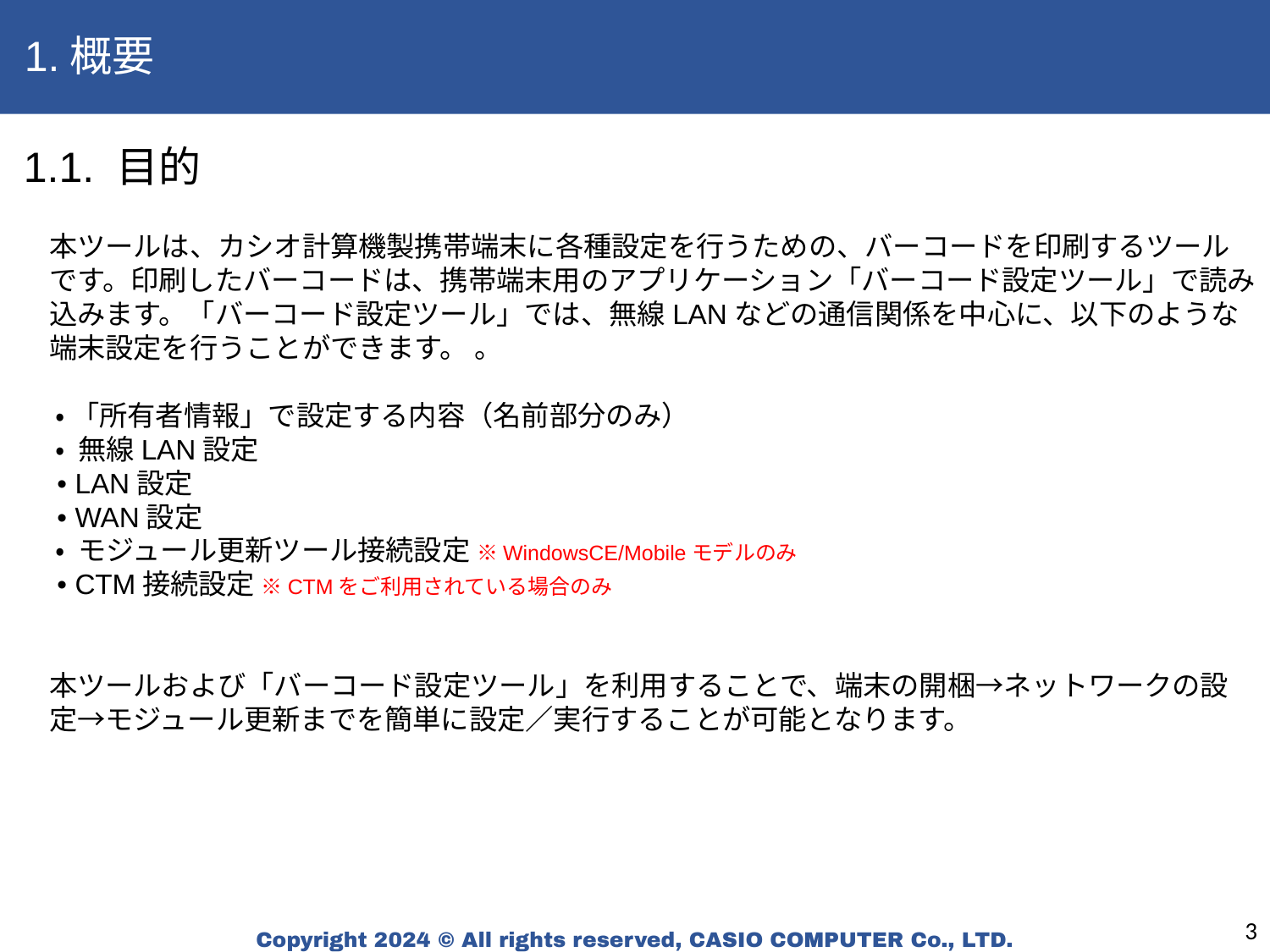

1.概要
 1.1. 目的
本ツールは、カシオ計算機製携帯端末に各種設定を行うための、バーコードを印刷するツールです。印刷したバーコードは、携帯端末用のアプリケーション「バーコード設定ツール」で読み込みます。「バーコード設定ツール」では、無線LANなどの通信関係を中心に、以下のような端末設定を行うことができます。 。
 • 「所有者情報」で設定する内容（名前部分のみ）
 • 無線LAN設定
 • LAN設定
 • WAN設定
 • モジュール更新ツール接続設定 ※WindowsCE/Mobileモデルのみ
 • CTM接続設定 ※CTMをご利用されている場合のみ

本ツールおよび「バーコード設定ツール」を利用することで、端末の開梱→ネットワークの設定→モジュール更新までを簡単に設定／実行することが可能となります。
3
Copyright 2024 © All rights reserved, CASIO COMPUTER Co., LTD.